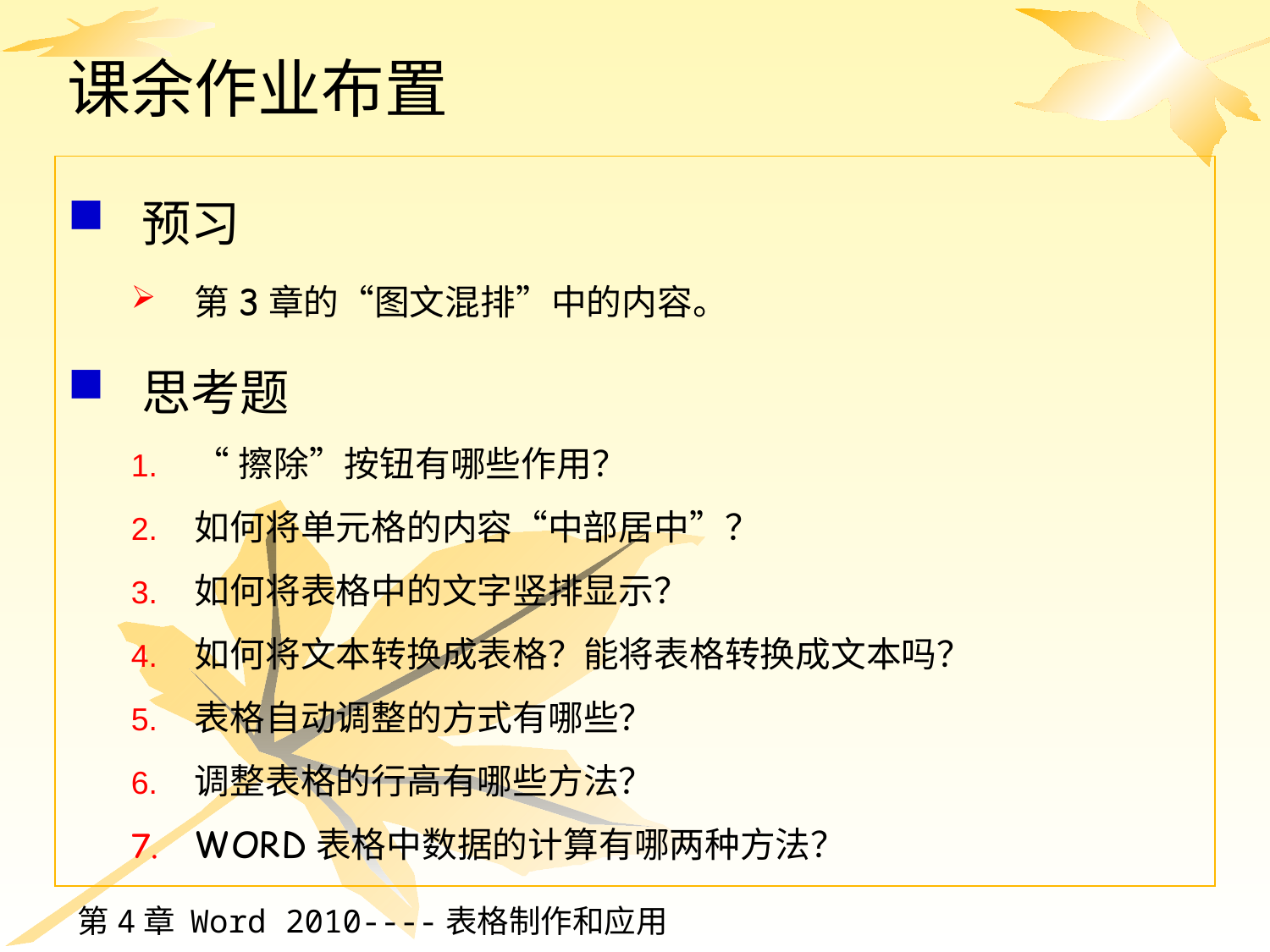

# 课余作业布置
预习
第3章的“图文混排”中的内容。
思考题
“擦除”按钮有哪些作用？
如何将单元格的内容“中部居中”？
如何将表格中的文字竖排显示？
如何将文本转换成表格？能将表格转换成文本吗？
表格自动调整的方式有哪些？
调整表格的行高有哪些方法？
WORD表格中数据的计算有哪两种方法？